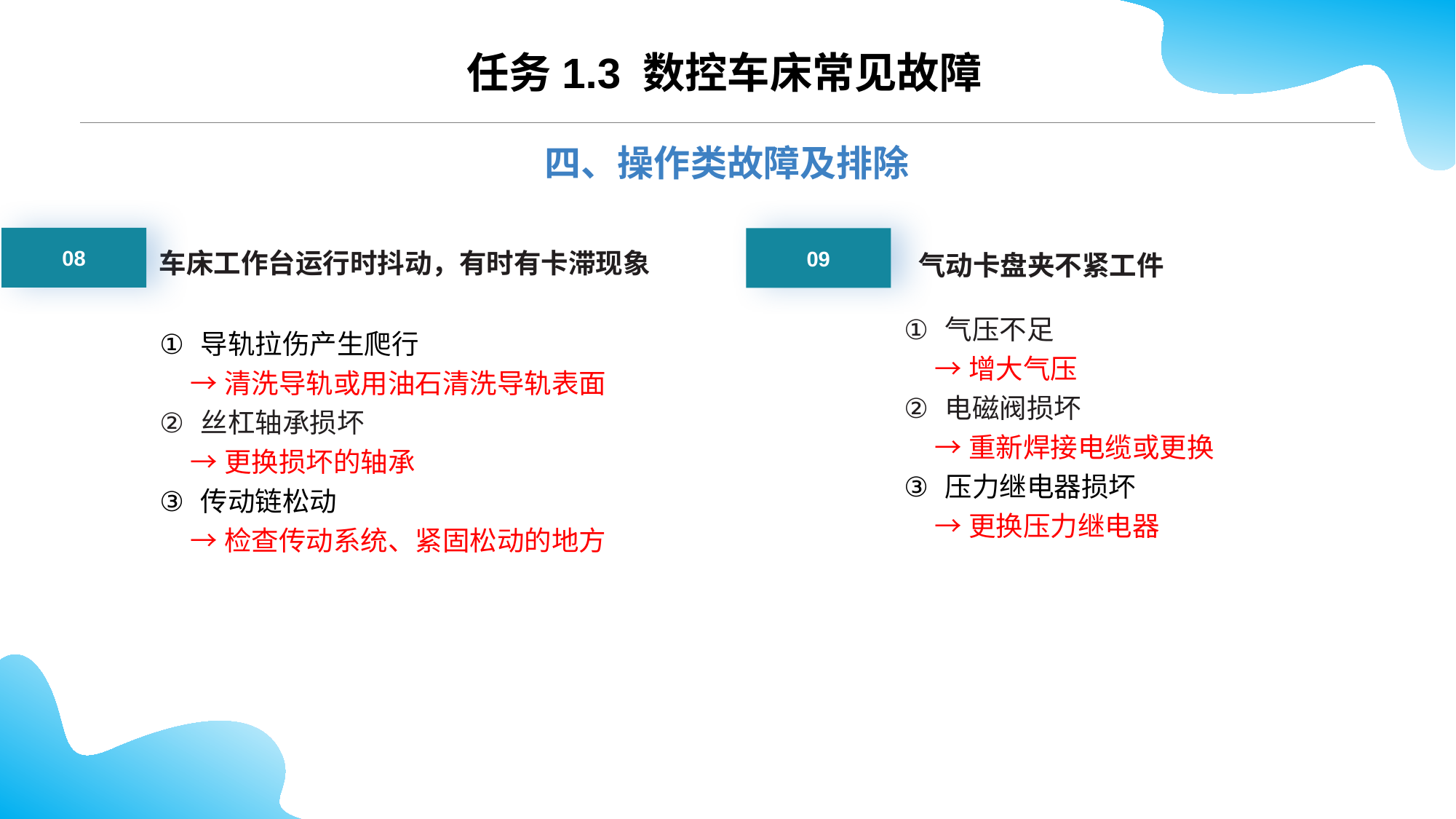

任务1.3 数控车床常见故障
四、操作类故障及排除
08
09
气动卡盘夹不紧工件

车床工作台运行时抖动，有时有卡滞现象

气压不足
     →增大气压
电磁阀损坏
     →重新焊接电缆或更换
压力继电器损坏
     →更换压力继电器

导轨拉伤产生爬行
     →清洗导轨或用油石清洗导轨表面
丝杠轴承损坏
     →更换损坏的轴承
传动链松动
     →检查传动系统、紧固松动的地方